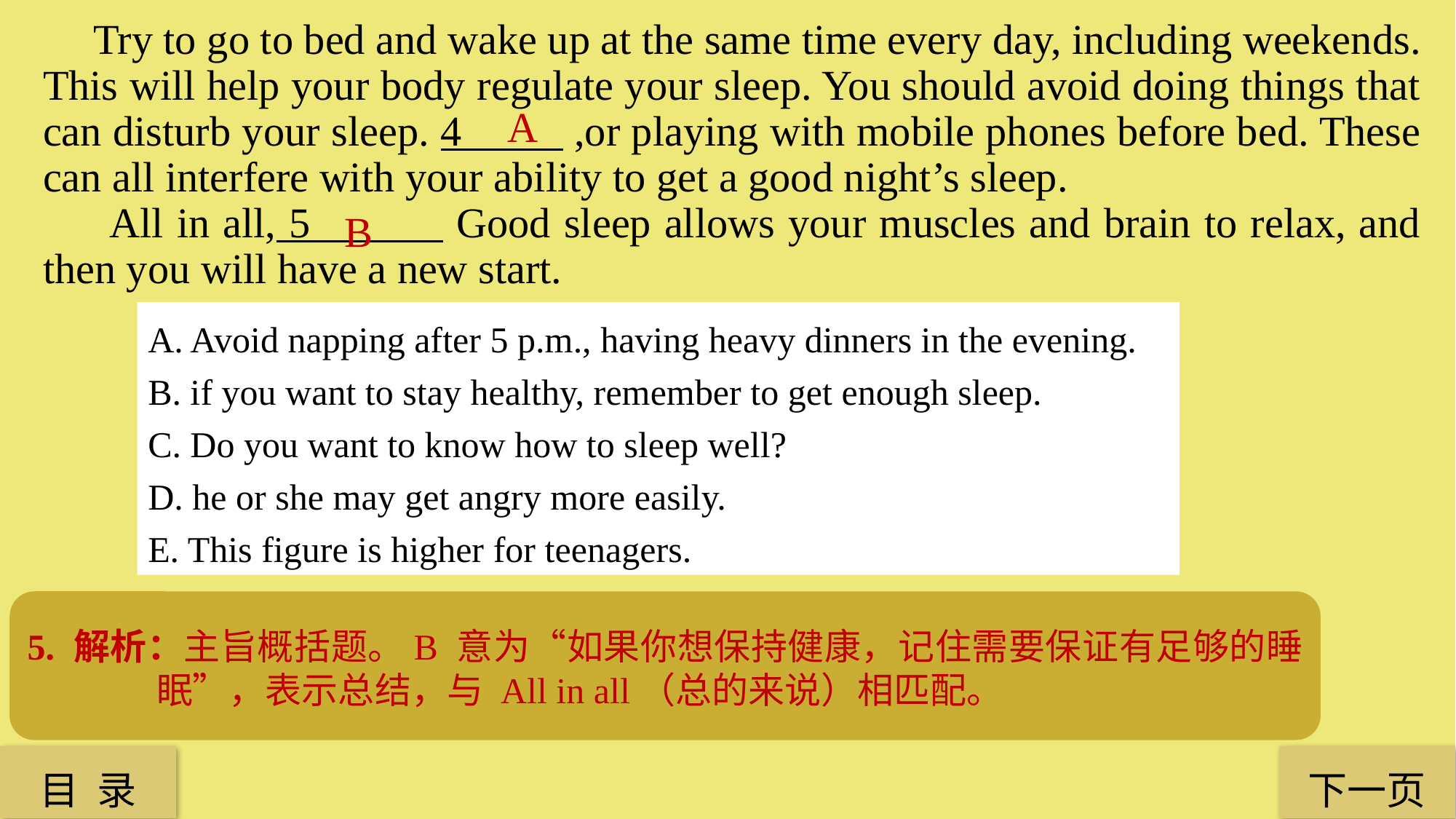

Try to go to bed and wake up at the same time every day, including weekends. This will help your body regulate your sleep. You should avoid doing things that can disturb your sleep. 4          ,or playing with mobile phones before bed. These can all interfere with your ability to get a good night’s sleep.
     All in all, 5           Good sleep allows your muscles and brain to relax, and then you will have a new start.
A
B
A. Avoid napping after 5 p.m., having heavy dinners in the evening.
B. if you want to stay healthy, remember to get enough sleep.
C. Do you want to know how to sleep well?
D. he or she may get angry more easily.
E. This figure is higher for teenagers.
4. 解析：文章结构题。根据 You should avoid doing things that can disturb your sleep 可知，下面将要举例说明做哪些事会影响睡眠。A 项意为“避免 5 点以后小睡一会，在晚上吃大餐”，故选 A。
5. 解析：主旨概括题。B 意为“如果你想保持健康，记住需要保证有足够的睡眠”，表示总结，与 All in all（总的来说）相匹配。